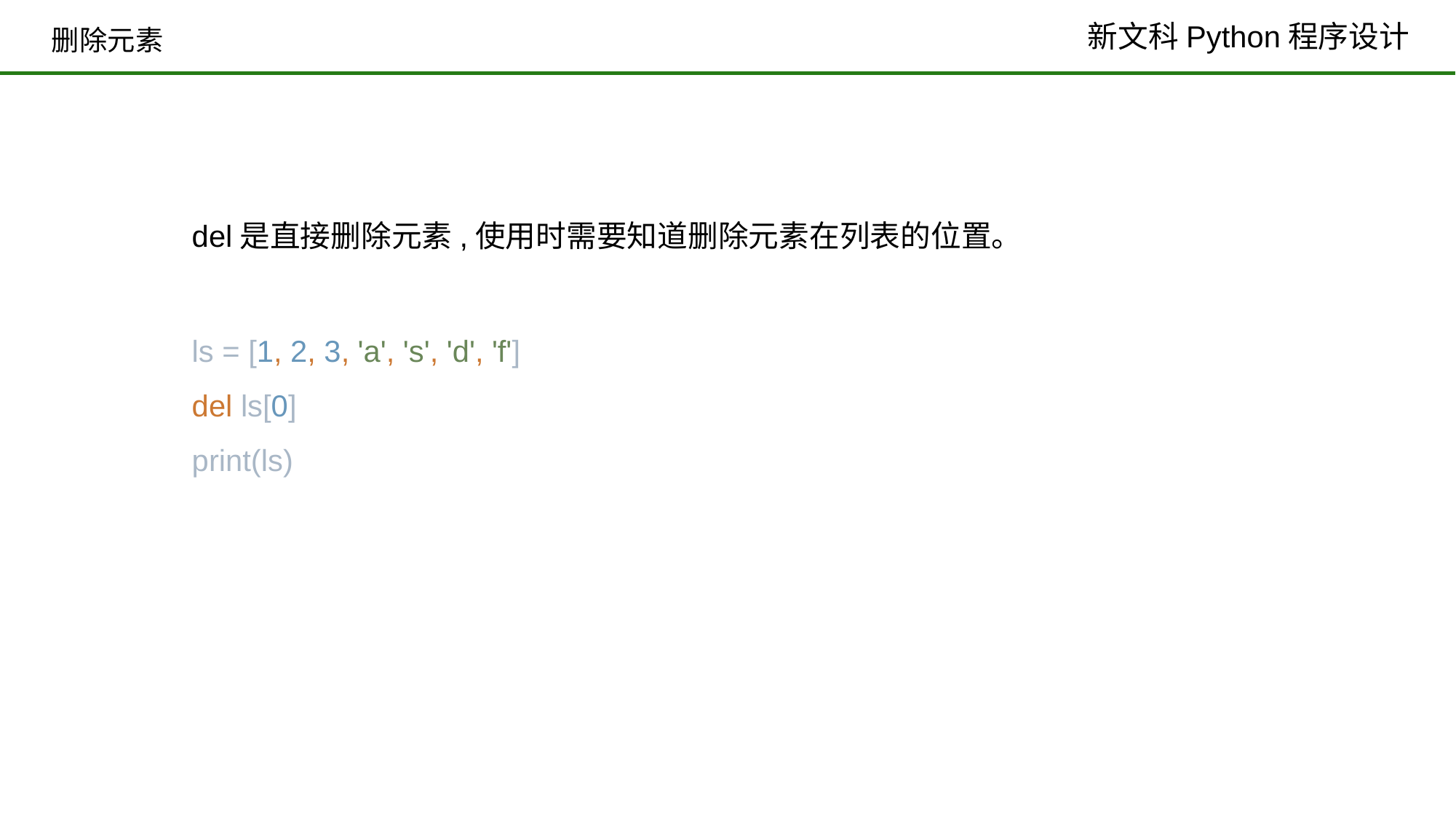

# 删除元素
del是直接删除元素,使用时需要知道删除元素在列表的位置。
ls = [1, 2, 3, 'a', 's', 'd', 'f']
del ls[0]
print(ls)